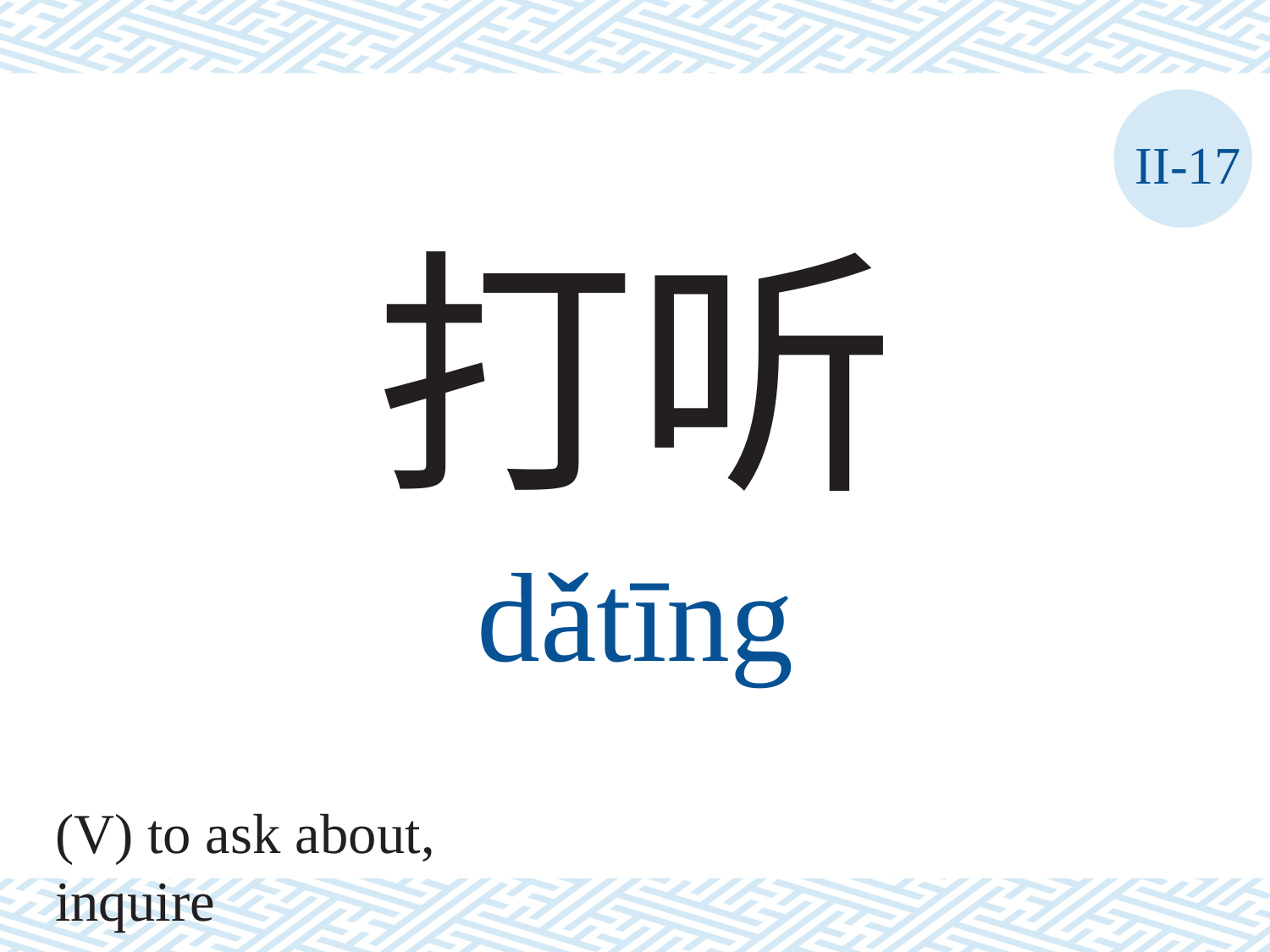

II-17
打听
dǎtīng
(V) to ask about, inquire